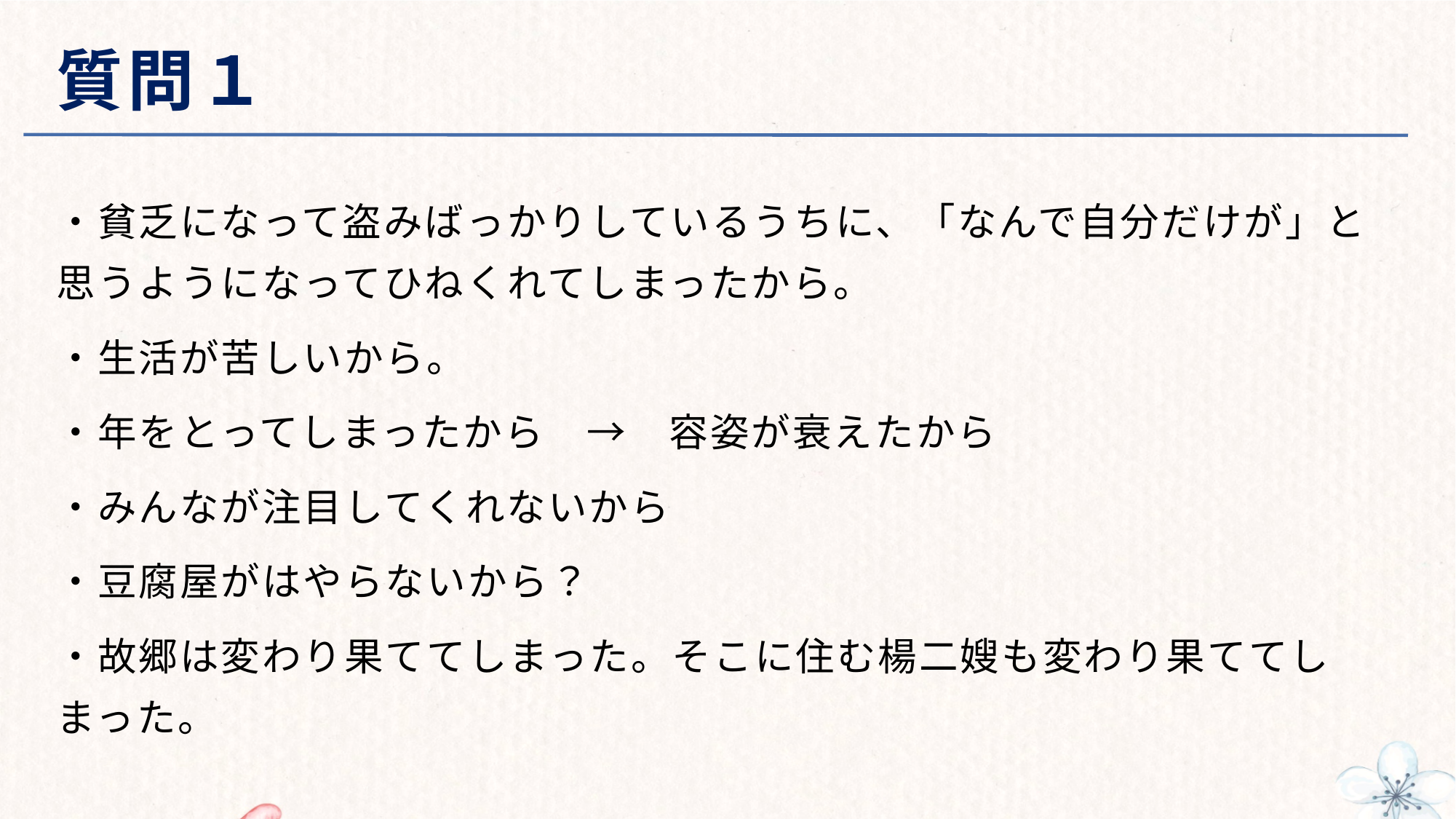

# 質問１
・貧乏になって盗みばっかりしているうちに、「なんで自分だけが」と思うようになってひねくれてしまったから。
・生活が苦しいから。
・年をとってしまったから　→　容姿が衰えたから
・みんなが注目してくれないから
・豆腐屋がはやらないから？
・故郷は変わり果ててしまった。そこに住む楊二嫂も変わり果ててしまった。